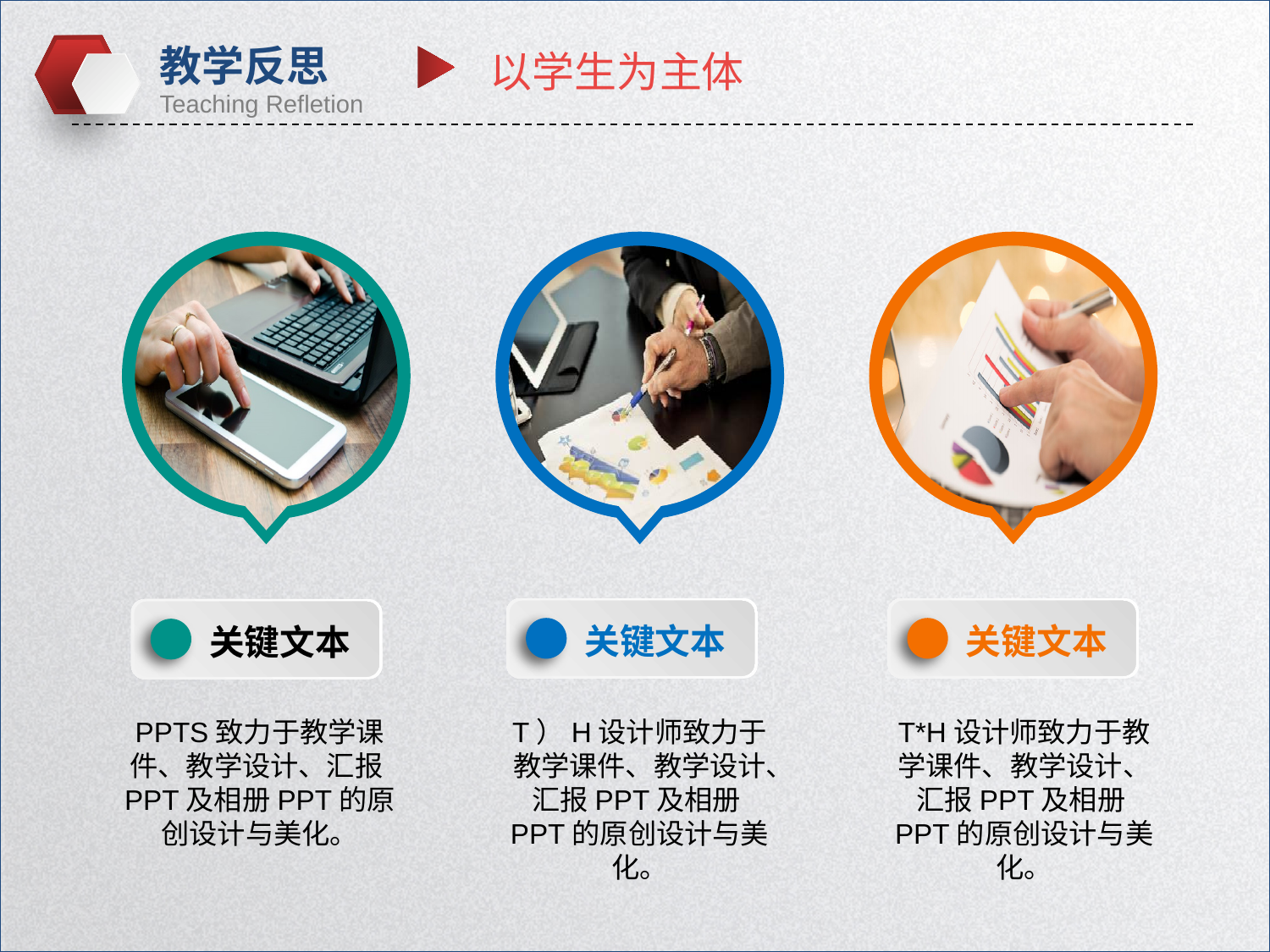

以学生为主体

关键文本

关键文本

关键文本
PPTS致力于教学课件、教学设计、汇报PPT及相册PPT的原创设计与美化。
T）H设计师致力于教学课件、教学设计、汇报PPT及相册PPT的原创设计与美化。
T*H设计师致力于教学课件、教学设计、汇报PPT及相册PPT的原创设计与美化。